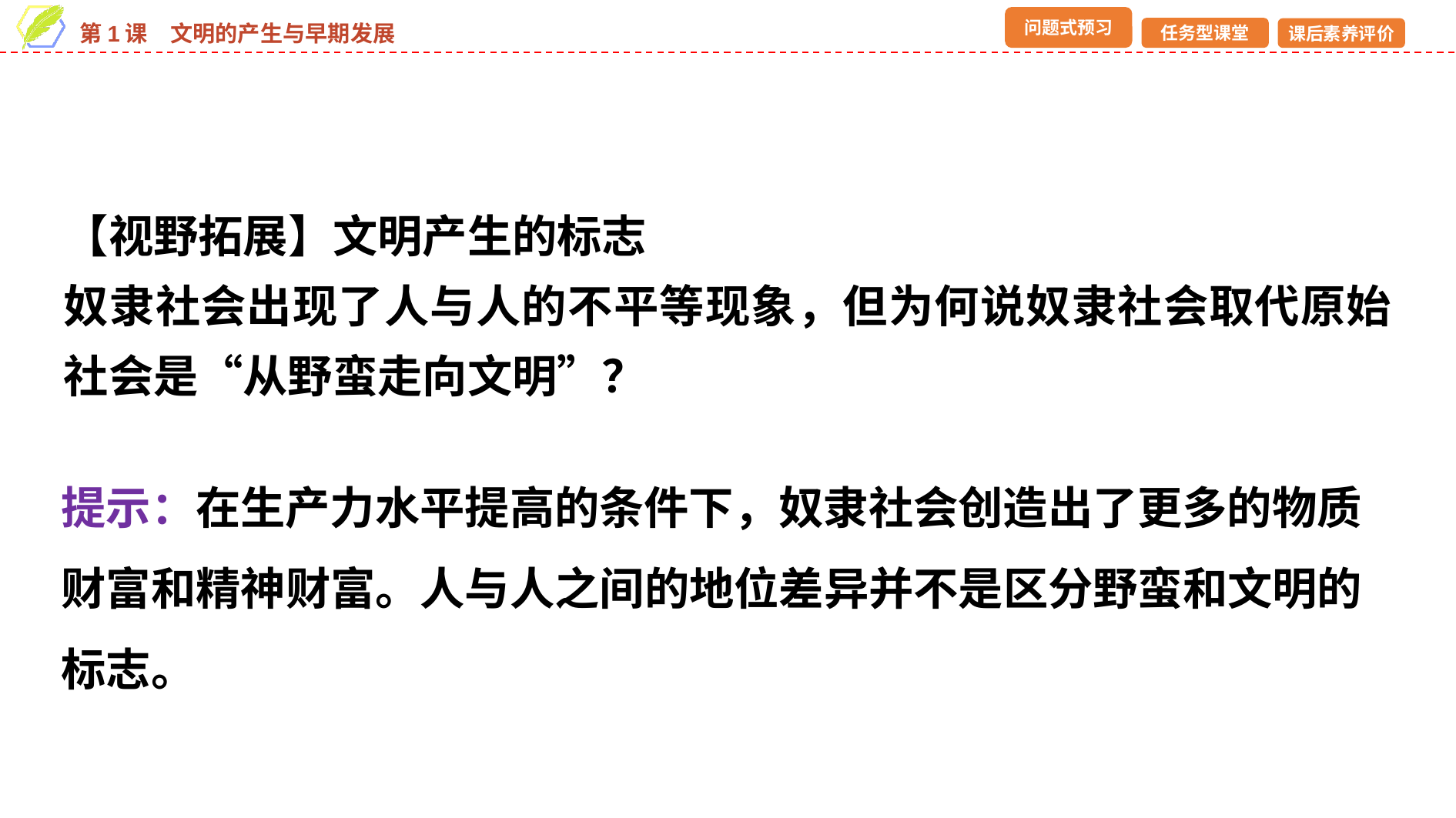

【视野拓展】文明产生的标志
奴隶社会出现了人与人的不平等现象，但为何说奴隶社会取代原始社会是“从野蛮走向文明”？

提示：在生产力水平提高的条件下，奴隶社会创造出了更多的物质财富和精神财富。人与人之间的地位差异并不是区分野蛮和文明的标志。